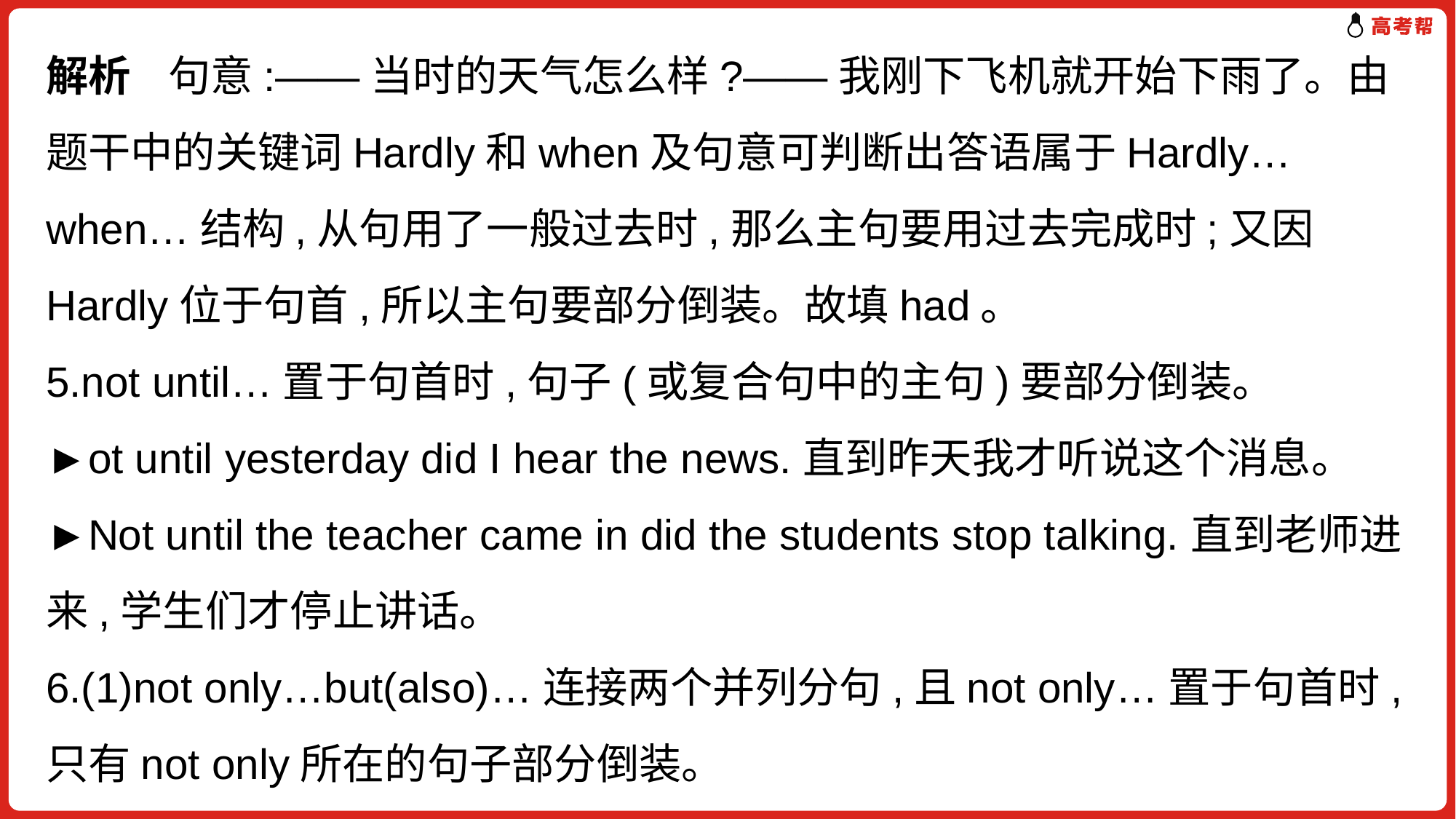

解析    句意:——当时的天气怎么样?——我刚下飞机就开始下雨了。由题干中的关键词Hardly和when及句意可判断出答语属于Hardly…when…结构,从句用了一般过去时,那么主句要用过去完成时;又因Hardly位于句首,所以主句要部分倒装。故填had。
5.not until…置于句首时,句子(或复合句中的主句)要部分倒装。
►ot until yesterday did I hear the news.直到昨天我才听说这个消息。
►Not until the teacher came in did the students stop talking.直到老师进来,学生们才停止讲话。
6.(1)not only…but(also)…连接两个并列分句,且not only…置于句首时,只有not only所在的句子部分倒装。